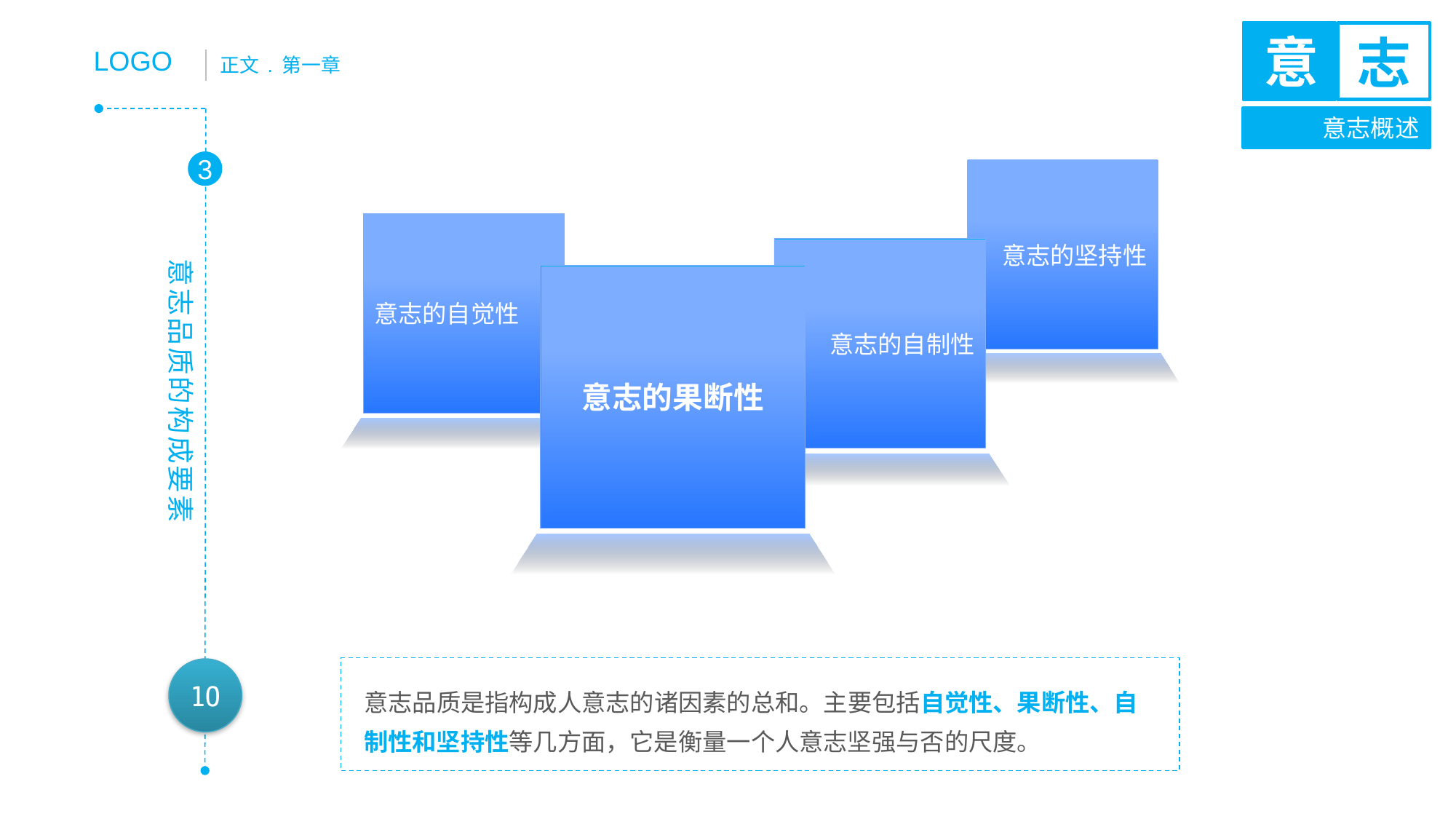

意志品质的构成要素
3
意志的坚持性
意志的自觉性
意志的自制性
意志的果断性

意志品质是指构成人意志的诸因素的总和。主要包括自觉性、果断性、自制性和坚持性等几方面，它是衡量一个人意志坚强与否的尺度。